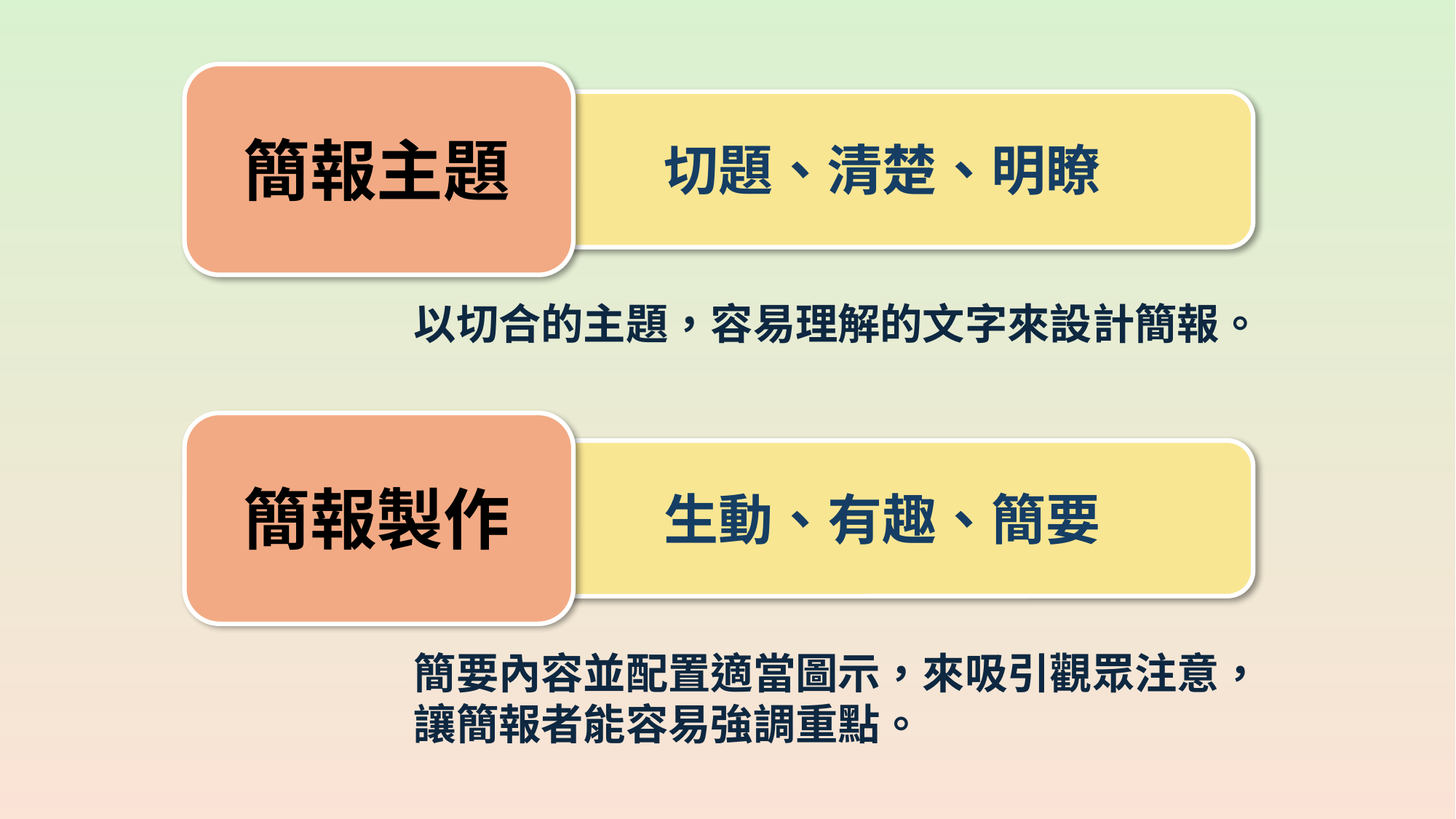

簡報主題
切題、清楚、明瞭
以切合的主題，容易理解的文字來設計簡報。

簡報製作
生動、有趣、簡要
簡要內容並配置適當圖示，來吸引觀眾注意，讓簡報者能容易強調重點。